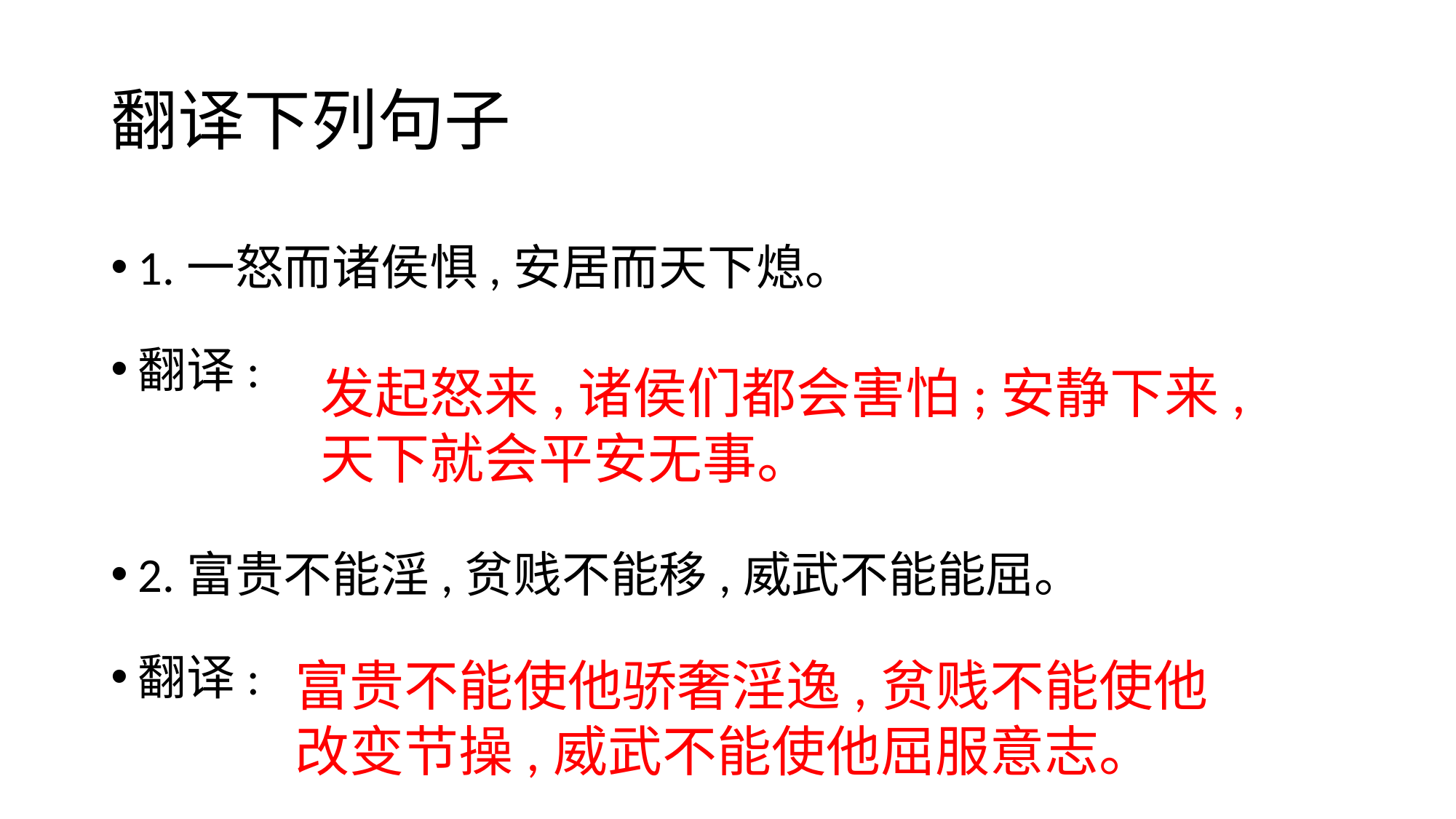

# 翻译下列句子
1.一怒而诸侯惧,安居而天下熄。
翻译:

2.富贵不能淫,贫贱不能移,威武不能能屈。
翻译:

发起怒来,诸侯们都会害怕;安静下来,
天下就会平安无事。
富贵不能使他骄奢淫逸,贫贱不能使他
改变节操,威武不能使他屈服意志。